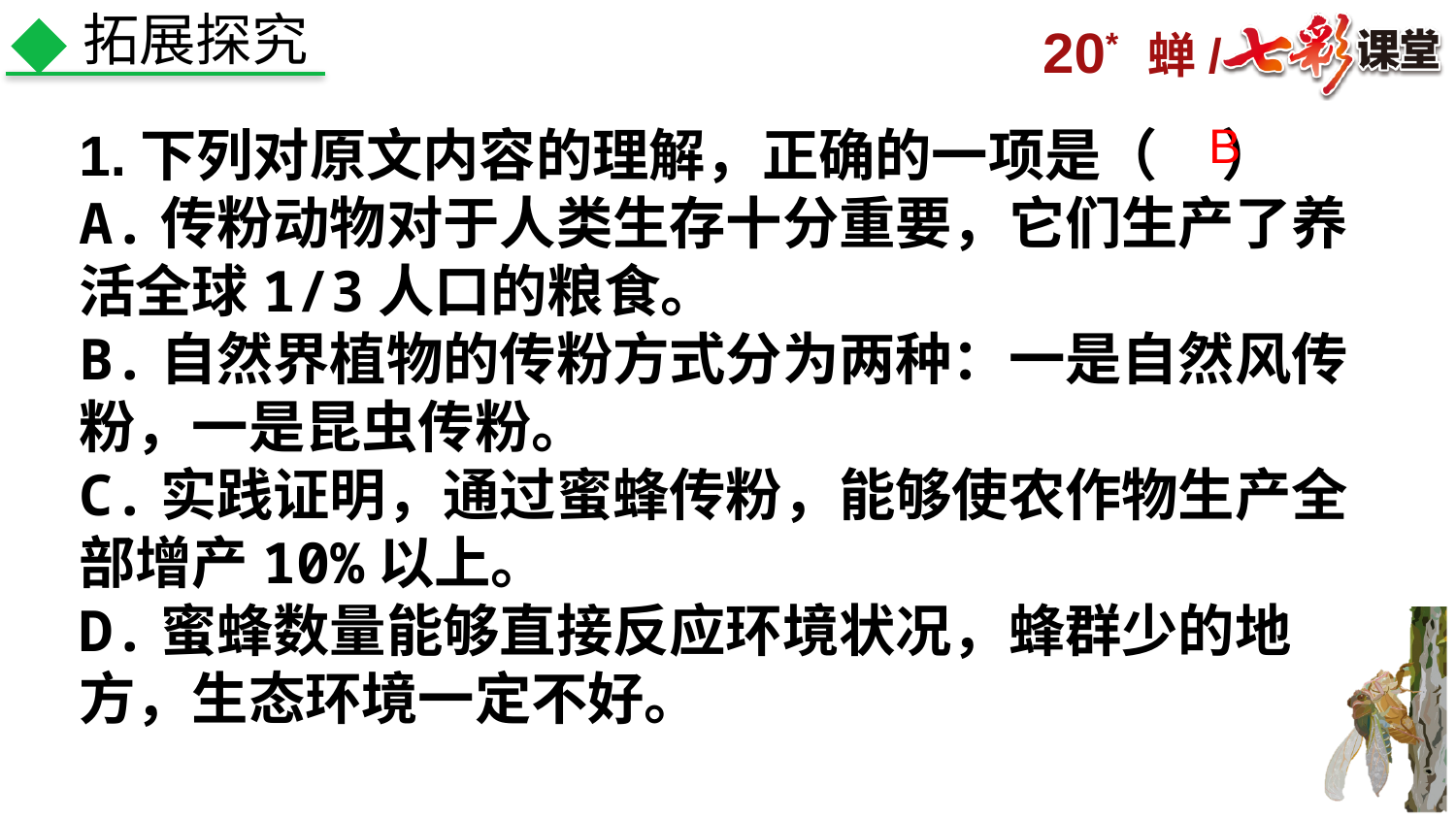

拓展探究

1.下列对原文内容的理解，正确的一项是（     ）
A.传粉动物对于人类生存十分重要，它们生产了养活全球1/3人口的粮食。
B.自然界植物的传粉方式分为两种：一是自然风传
粉，一是昆虫传粉。
C.实践证明，通过蜜蜂传粉，能够使农作物生产全部增产10%以上。
D.蜜蜂数量能够直接反应环境状况，蜂群少的地方，生态环境一定不好。
B